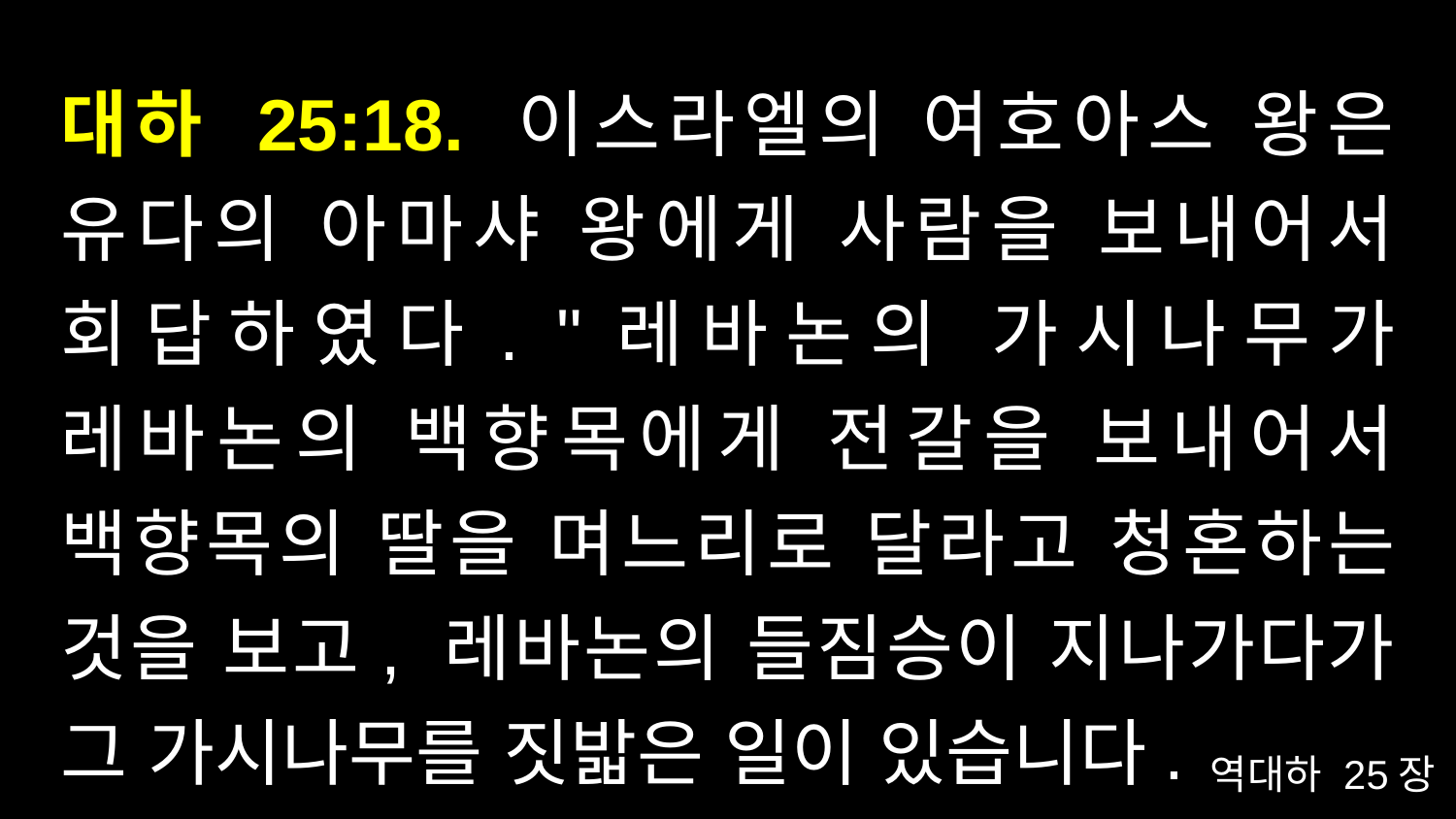

# 대하 25:18. 이스라엘의 여호아스 왕은 유다의 아마샤 왕에게 사람을 보내어서 회답하였다. "레바논의 가시나무가 레바논의 백향목에게 전갈을 보내어서 백향목의 딸을 며느리로 달라고 청혼하는 것을 보고, 레바논의 들짐승이 지나가다가 그 가시나무를 짓밟은 일이 있습니다.
역대하 25장